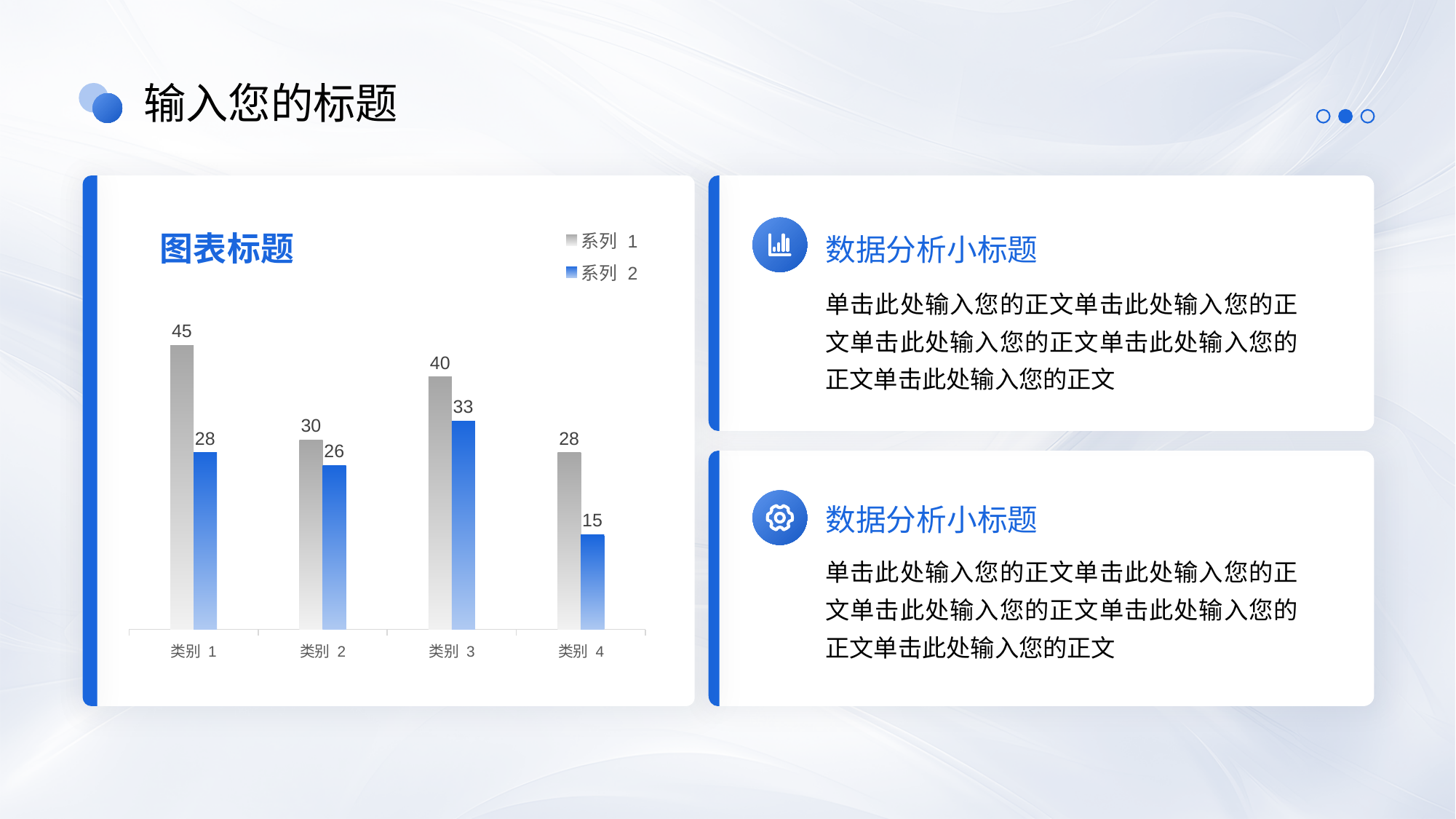

输入您的标题

### Chart: 图表标题

| Category | 系列 1 | 系列 2 |
|---|---|---|
| 类别 1 | 45.0 | 28.0 |
| 类别 2 | 30.0 | 26.0 |
| 类别 3 | 40.0 | 33.0 |
| 类别 4 | 28.0 | 15.0 |

数据分析小标题
单击此处输入您的正文单击此处输入您的正文单击此处输入您的正文单击此处输入您的正文单击此处输入您的正文

数据分析小标题
单击此处输入您的正文单击此处输入您的正文单击此处输入您的正文单击此处输入您的正文单击此处输入您的正文